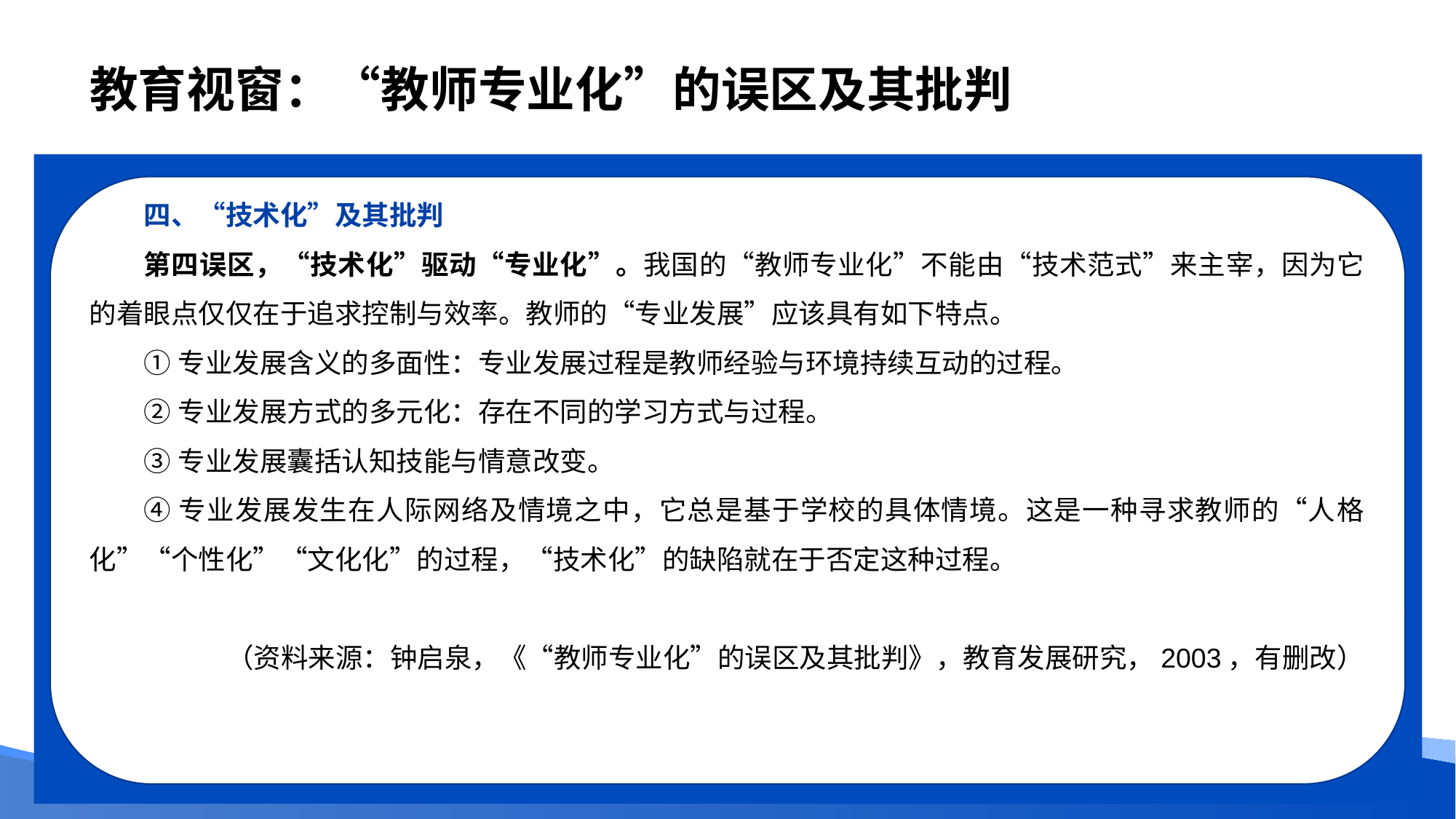

# 教育视窗：“教师专业化”的误区及其批判

四、“技术化”及其批判
第四误区，“技术化”驱动“专业化”。我国的“教师专业化”不能由“技术范式”来主宰，因为它的着眼点仅仅在于追求控制与效率。教师的“专业发展”应该具有如下特点。
①专业发展含义的多面性：专业发展过程是教师经验与环境持续互动的过程。
②专业发展方式的多元化：存在不同的学习方式与过程。
③专业发展囊括认知技能与情意改变。
④专业发展发生在人际网络及情境之中，它总是基于学校的具体情境。这是一种寻求教师的“人格化”“个性化”“文化化”的过程，“技术化”的缺陷就在于否定这种过程。

（资料来源：钟启泉，《“教师专业化”的误区及其批判》，教育发展研究，2003，有删改）